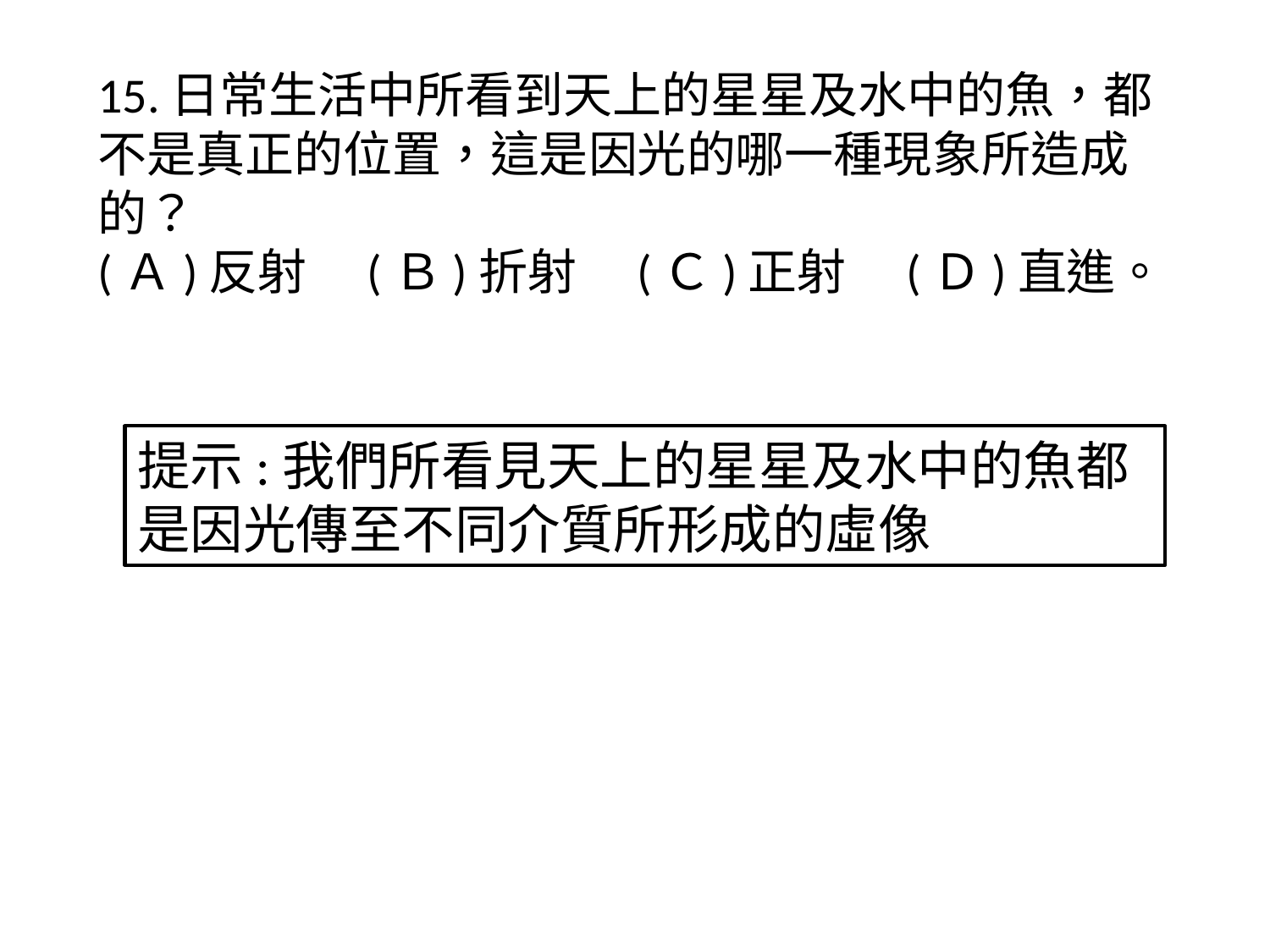

# 15.日常生活中所看到天上的星星及水中的魚，都不是真正的位置，這是因光的哪一種現象所造成的？ (Ａ)反射　(Ｂ)折射　(Ｃ)正射　(Ｄ)直進。
提示:我們所看見天上的星星及水中的魚都是因光傳至不同介質所形成的虛像